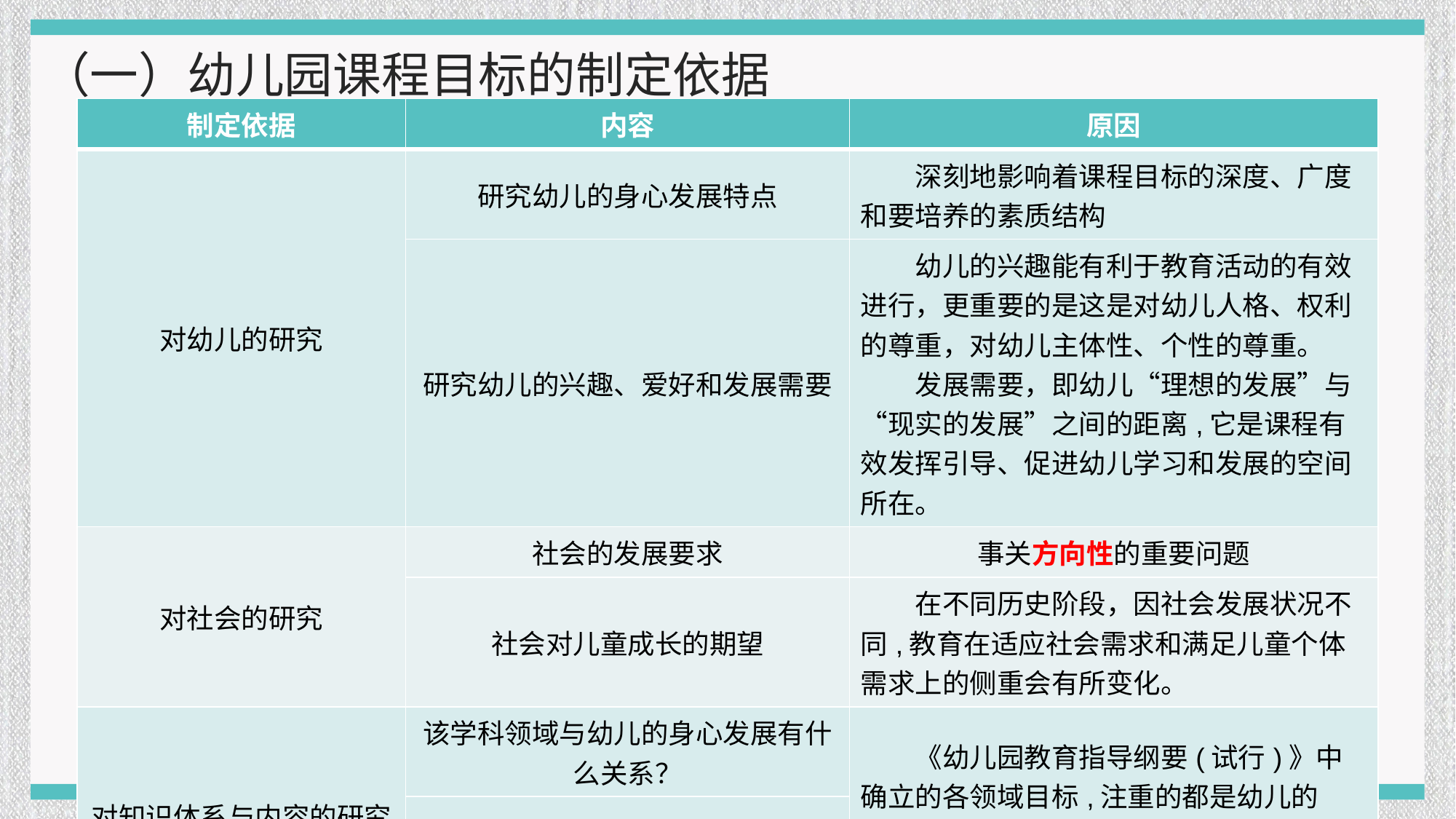

（一）幼儿园课程目标的制定依据
| 制定依据 | 内容 | 原因 |
| --- | --- | --- |
| 对幼儿的研究 | 研究幼儿的身心发展特点 | 深刻地影响着课程目标的深度、广度和要培养的素质结构 |
|  | 研究幼儿的兴趣、爱好和发展需要 | 幼儿的兴趣能有利于教育活动的有效进行，更重要的是这是对幼儿人格、权利的尊重，对幼儿主体性、个性的尊重。 发展需要，即幼儿“理想的发展”与“现实的发展”之间的距离,它是课程有效发挥引导、促进幼儿学习和发展的空间所在。 |
| 对社会的研究 | 社会的发展要求 | 事关方向性的重要问题 |
|  | 社会对儿童成长的期望 | 在不同历史阶段，因社会发展状况不同,教育在适应社会需求和满足儿童个体需求上的侧重会有所变化。 |
| 对知识体系与内容的研究 | 该学科领域与幼儿的身心发展有什么关系？ | 《幼儿园教育指导纲要(试行)》中确立的各领域目标,注重的都是幼儿的“一般”发展，即基本素质的提高，而不以掌握学科知识和专门的技能为主要目的。 |
|  | 它能促进幼儿哪些方面的发展？ |  |
|  | 这些知识对一般公民有什么功用？ |  |